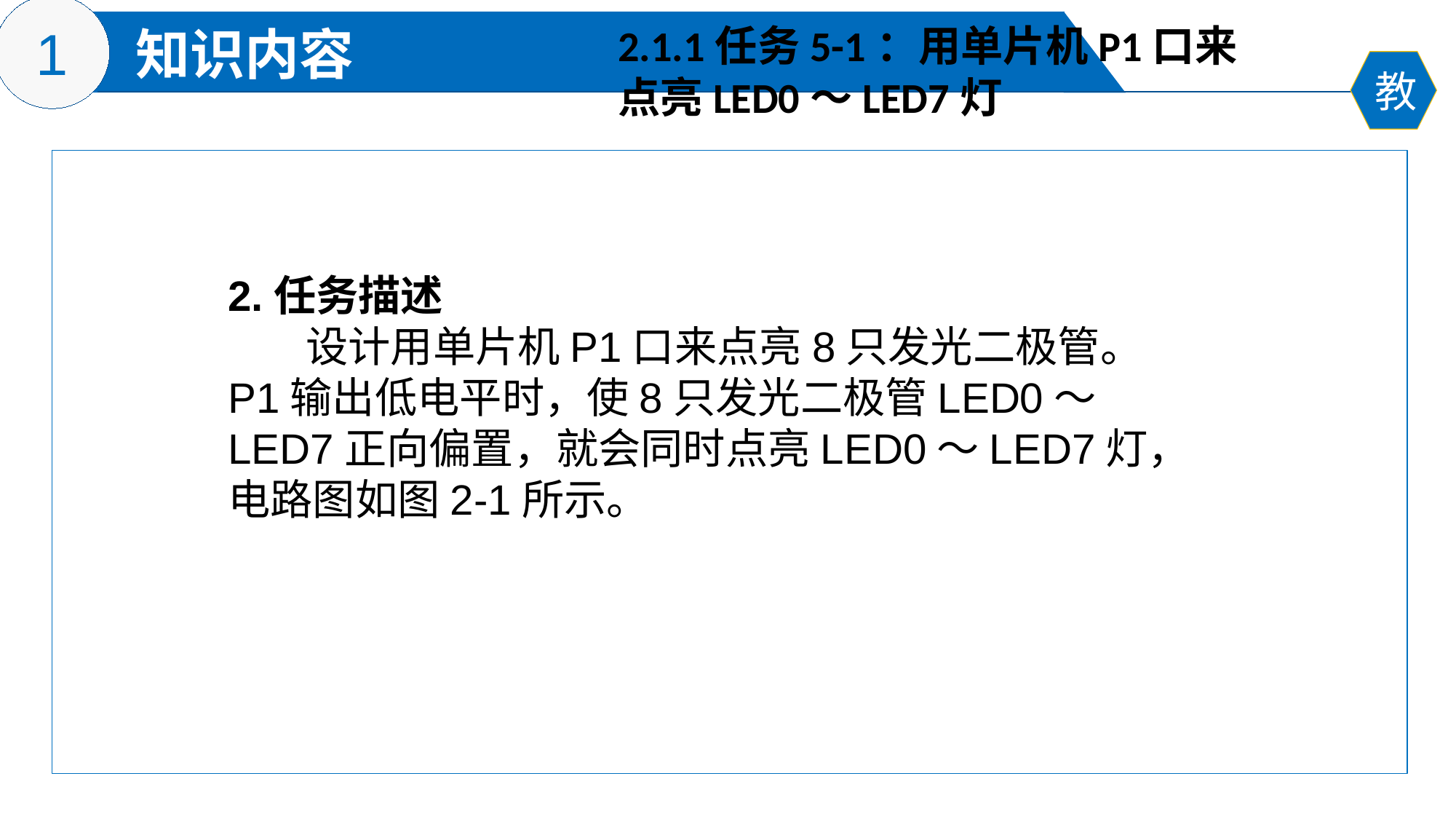

2.1.1任务5-1：用单片机P1口来点亮LED0～LED7灯
2.任务描述
       设计用单片机P1口来点亮8只发光二极管。P1输出低电平时，使8只发光二极管LED0～LED7正向偏置，就会同时点亮LED0～LED7灯，电路图如图2-1所示。